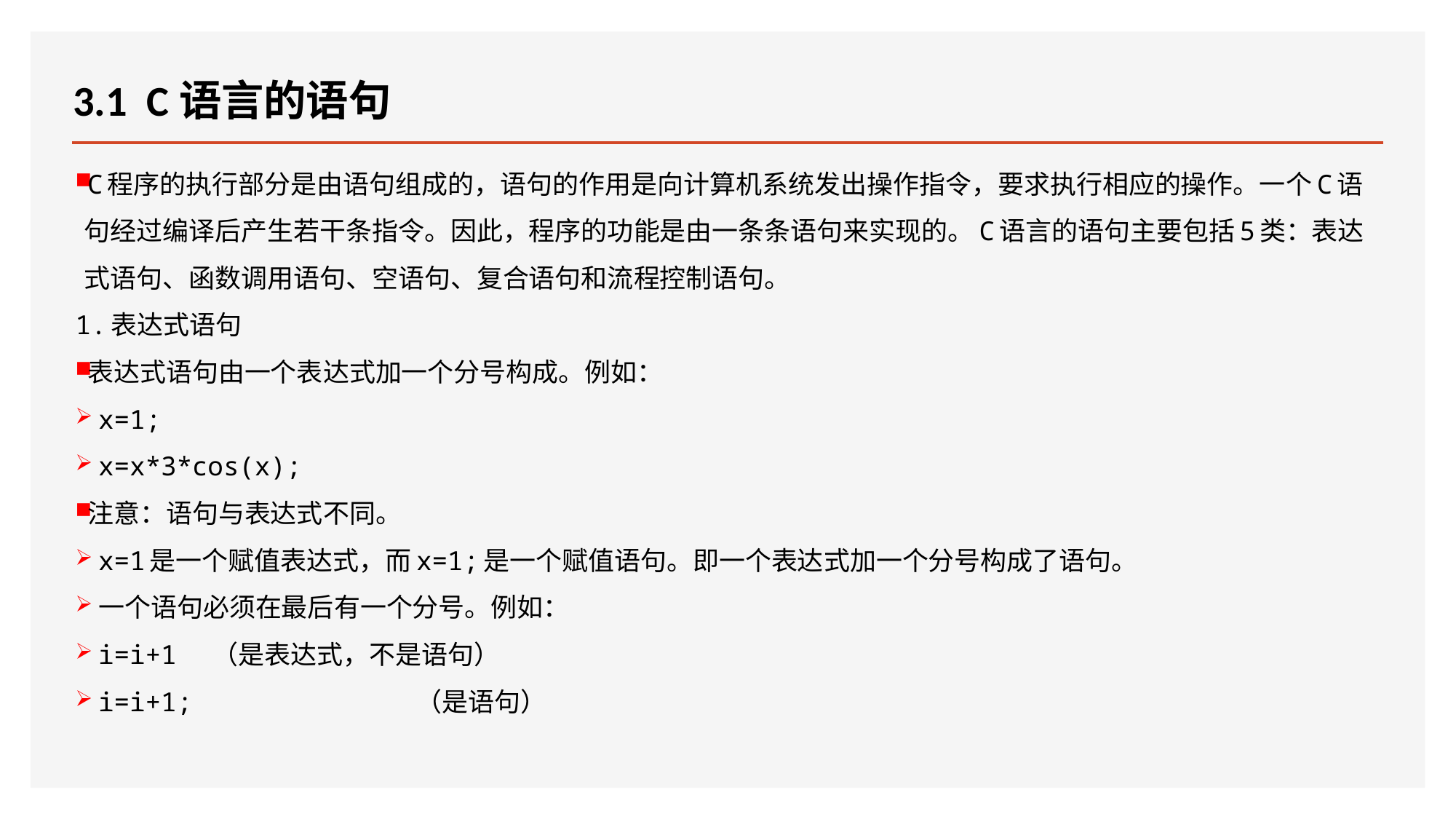

# 3.1  C语言的语句
C程序的执行部分是由语句组成的，语句的作用是向计算机系统发出操作指令，要求执行相应的操作。一个C语句经过编译后产生若干条指令。因此，程序的功能是由一条条语句来实现的。C语言的语句主要包括5类：表达式语句、函数调用语句、空语句、复合语句和流程控制语句。
1.表达式语句
表达式语句由一个表达式加一个分号构成。例如：
x=1;
x=x*3*cos(x);
注意：语句与表达式不同。
x=1是一个赋值表达式，而x=1;是一个赋值语句。即一个表达式加一个分号构成了语句。
一个语句必须在最后有一个分号。例如：
i=i+1  （是表达式，不是语句）
i=i+1;              （是语句）